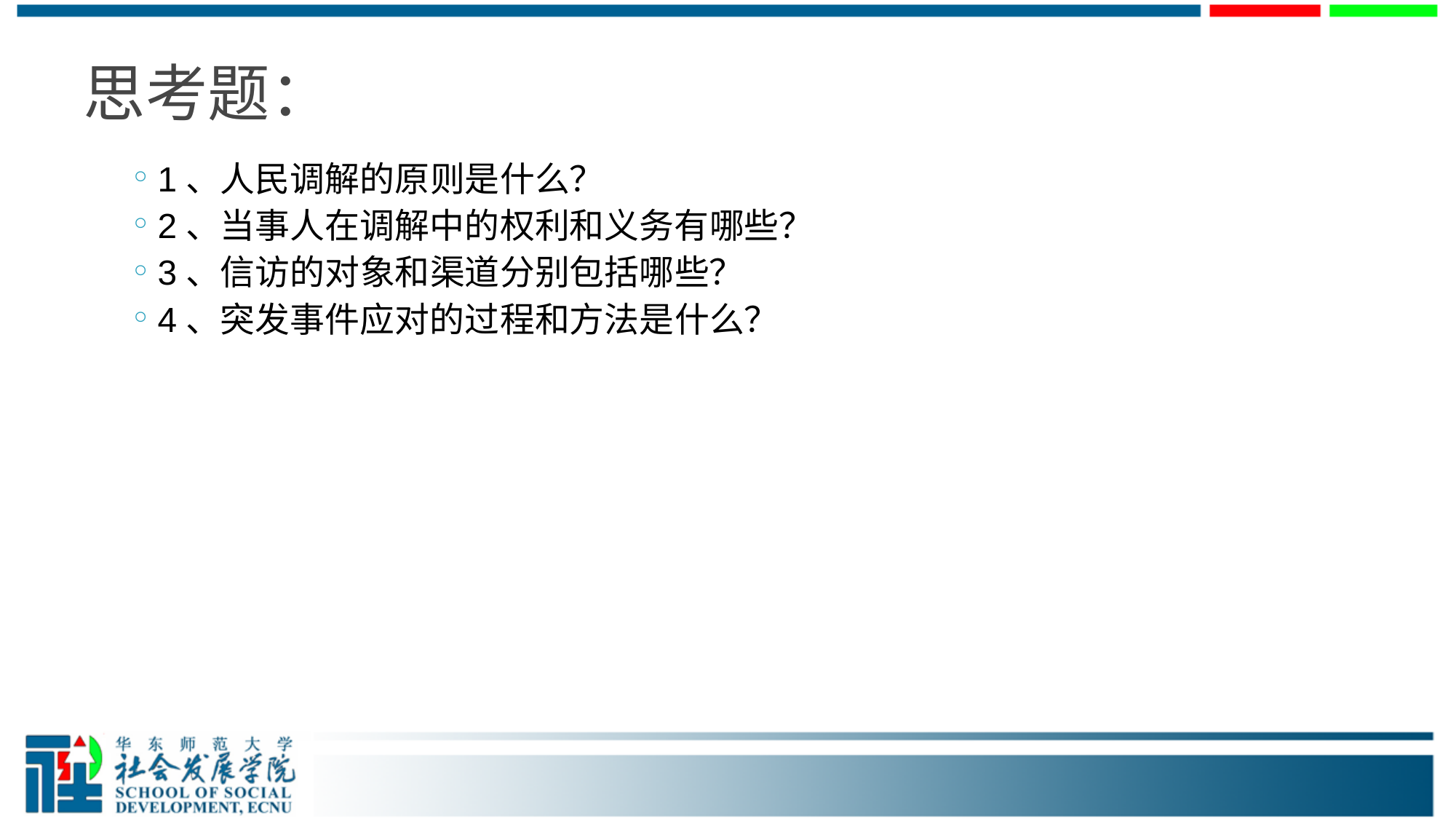

# 思考题：
1、人民调解的原则是什么？
2、当事人在调解中的权利和义务有哪些？
3、信访的对象和渠道分别包括哪些？
4、突发事件应对的过程和方法是什么？